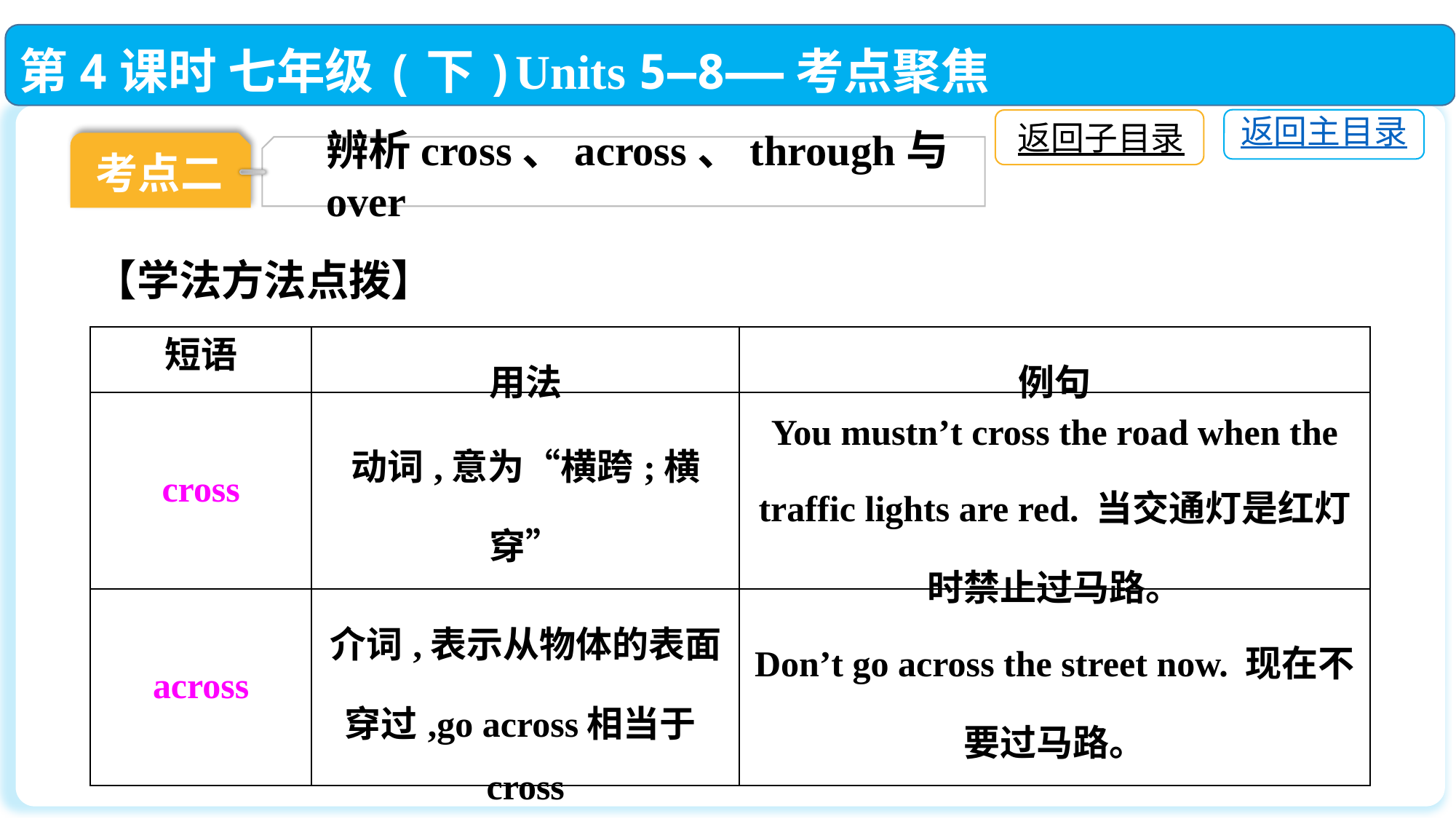

第4课时 七年级(下)Units 5—8——考点聚焦

返回主目录

返回子目录
考点二
辨析cross、across、through与over

【学法方法点拨】
| 短语 | 用法 | 例句 |
| --- | --- | --- |
| cross | 动词,意为“横跨;横穿” | You mustn’t cross the road when the traffic lights are red. 当交通灯是红灯时禁止过马路。 |
| across | 介词,表示从物体的表面穿过,go across相当于cross | Don’t go across the street now. 现在不要过马路。 |